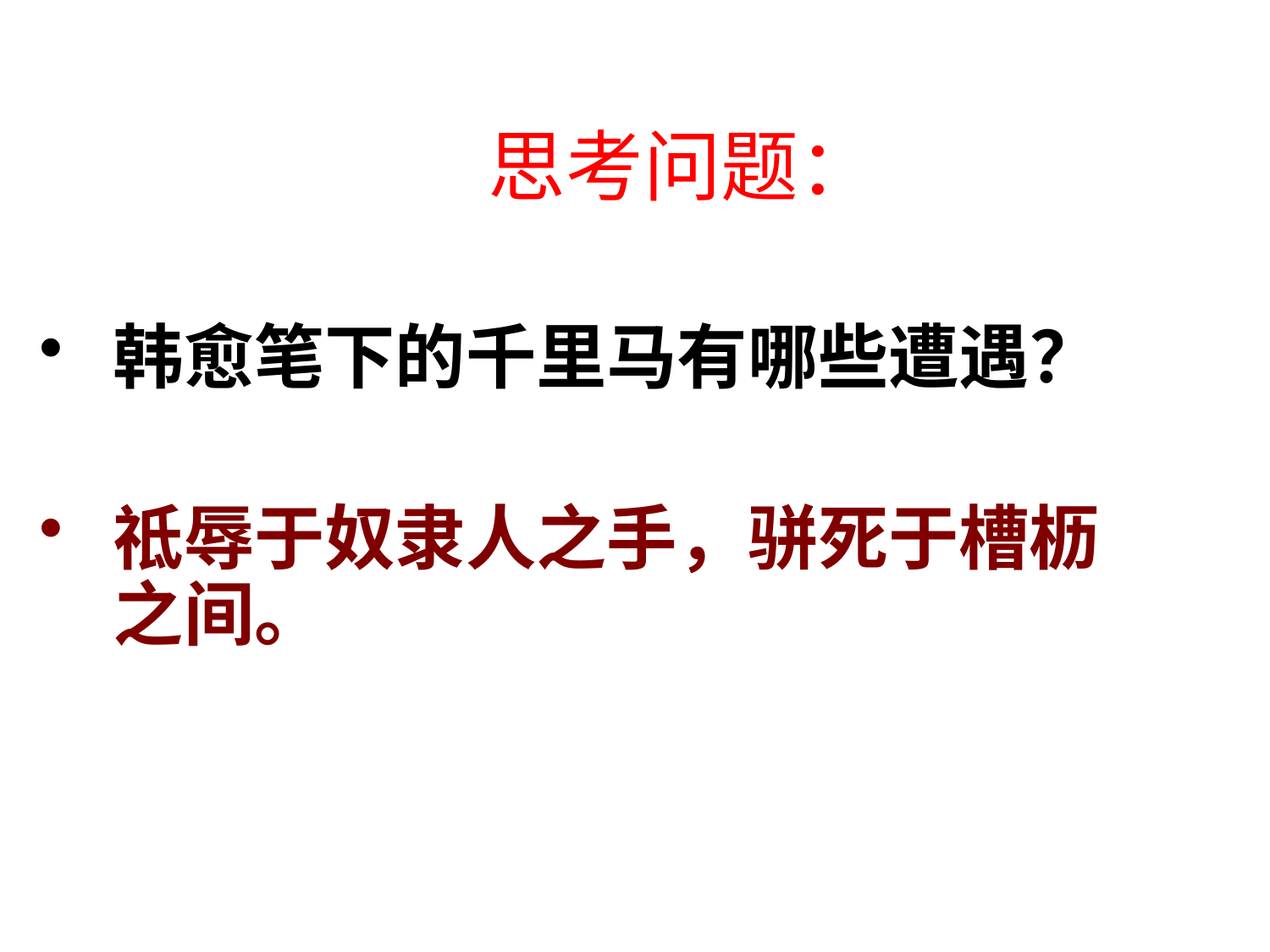

# 思考问题：
韩愈笔下的千里马有哪些遭遇？

祗辱于奴隶人之手，骈死于槽枥之间。